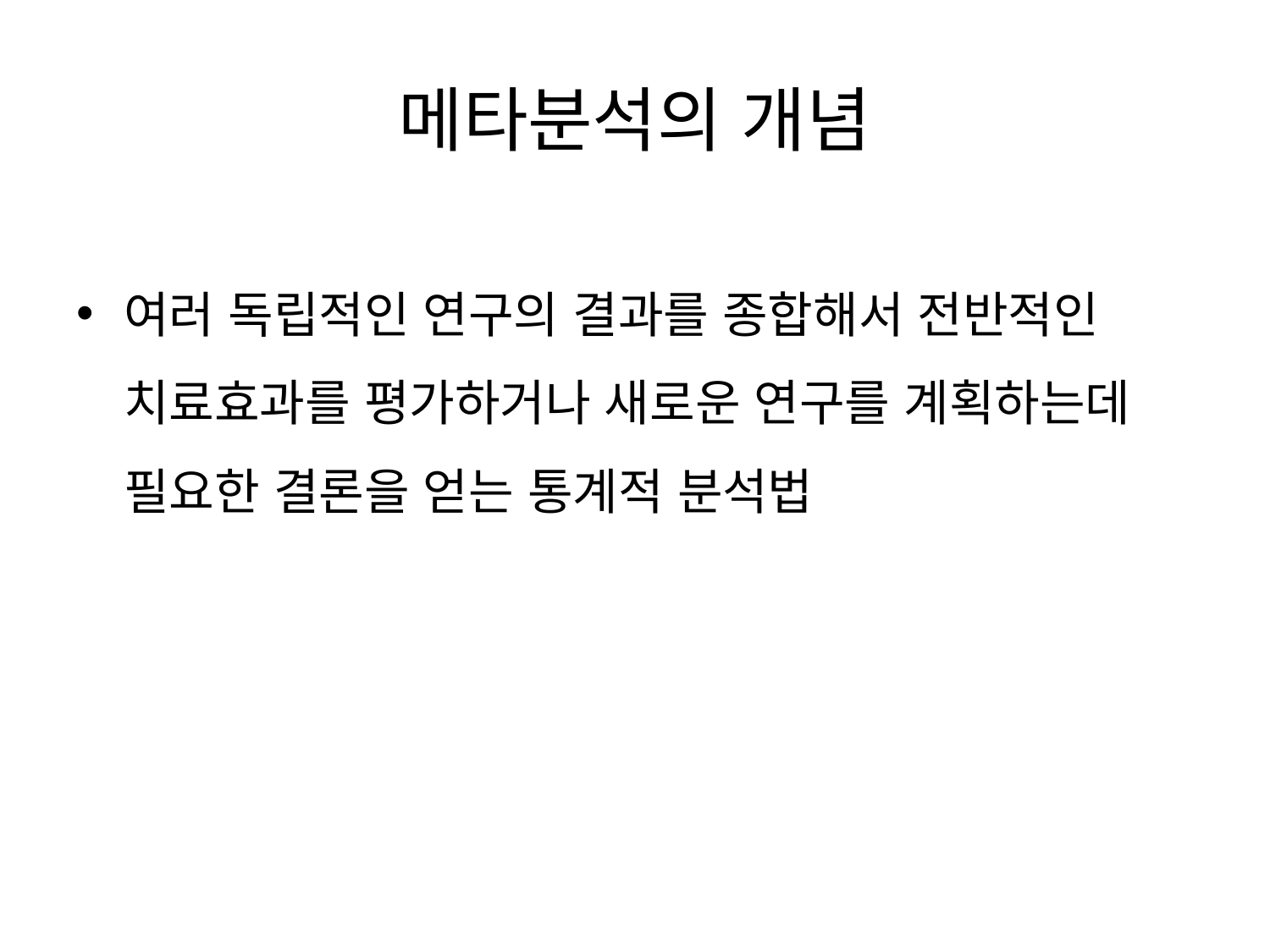

# 메타분석의 개념
여러 독립적인 연구의 결과를 종합해서 전반적인 치료효과를 평가하거나 새로운 연구를 계획하는데 필요한 결론을 얻는 통계적 분석법